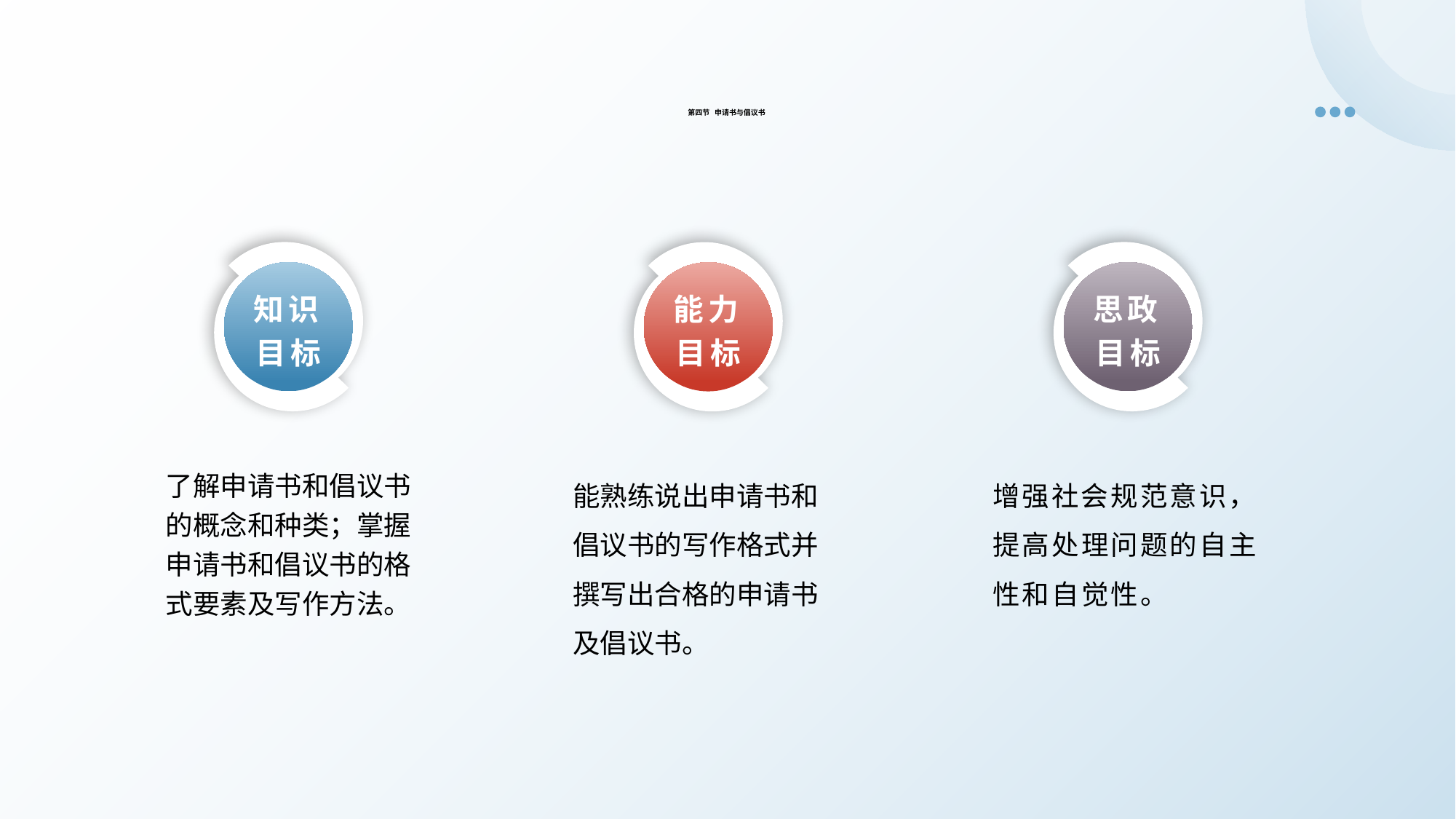

第四节   申请书与倡议书

知识目标
思政目标
能力目标
了解申请书和倡议书的概念和种类；掌握申请书和倡议书的格式要素及写作方法。

增强社会规范意识，提高处理问题的自主性和自觉性。
能熟练说出申请书和倡议书的写作格式并撰写出合格的申请书及倡议书。